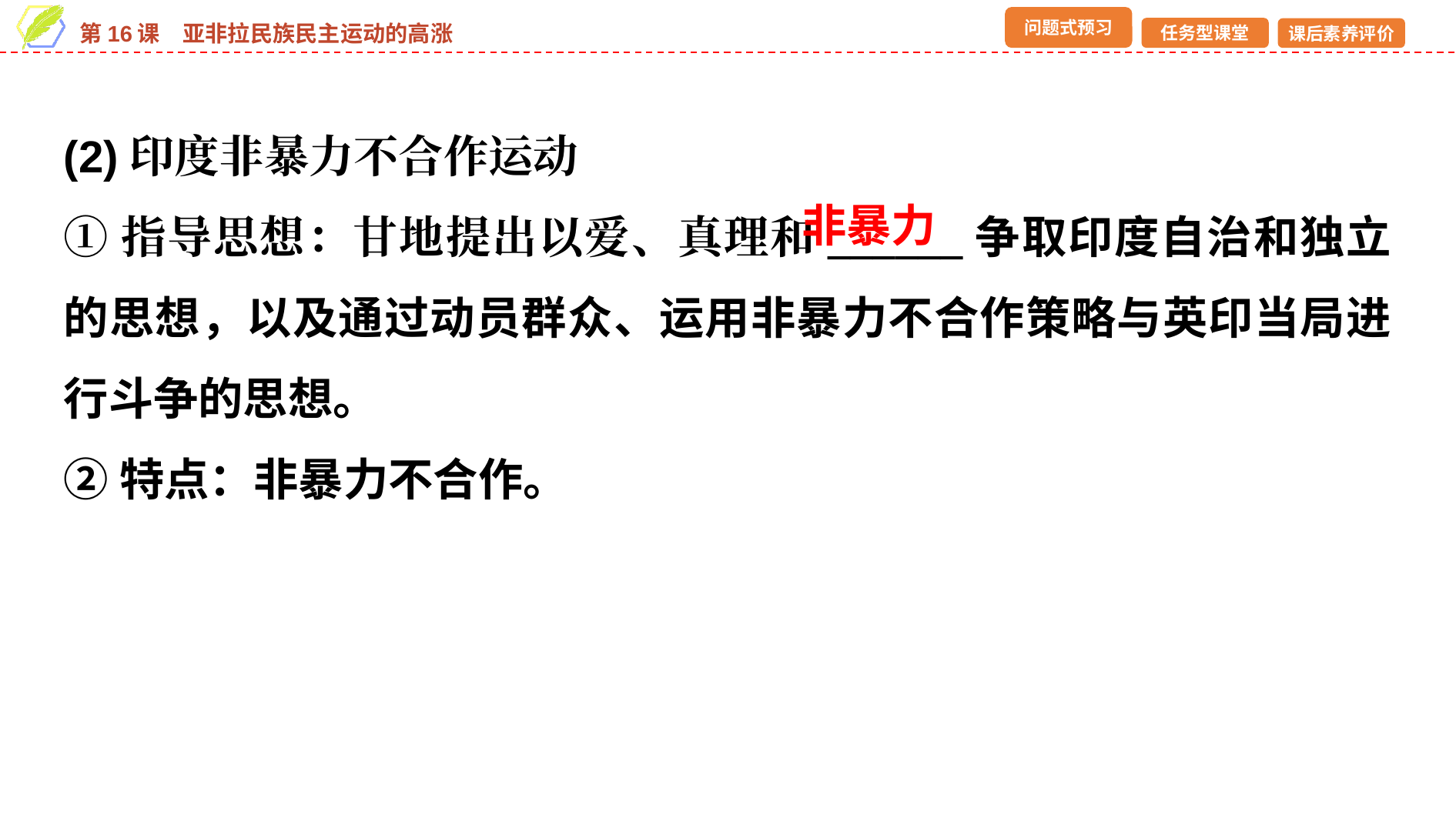

(2)印度非暴力不合作运动
①指导思想：甘地提出以爱、真理和______争取印度自治和独立的思想，以及通过动员群众、运用非暴力不合作策略与英印当局进行斗争的思想。
②特点：非暴力不合作。
非暴力